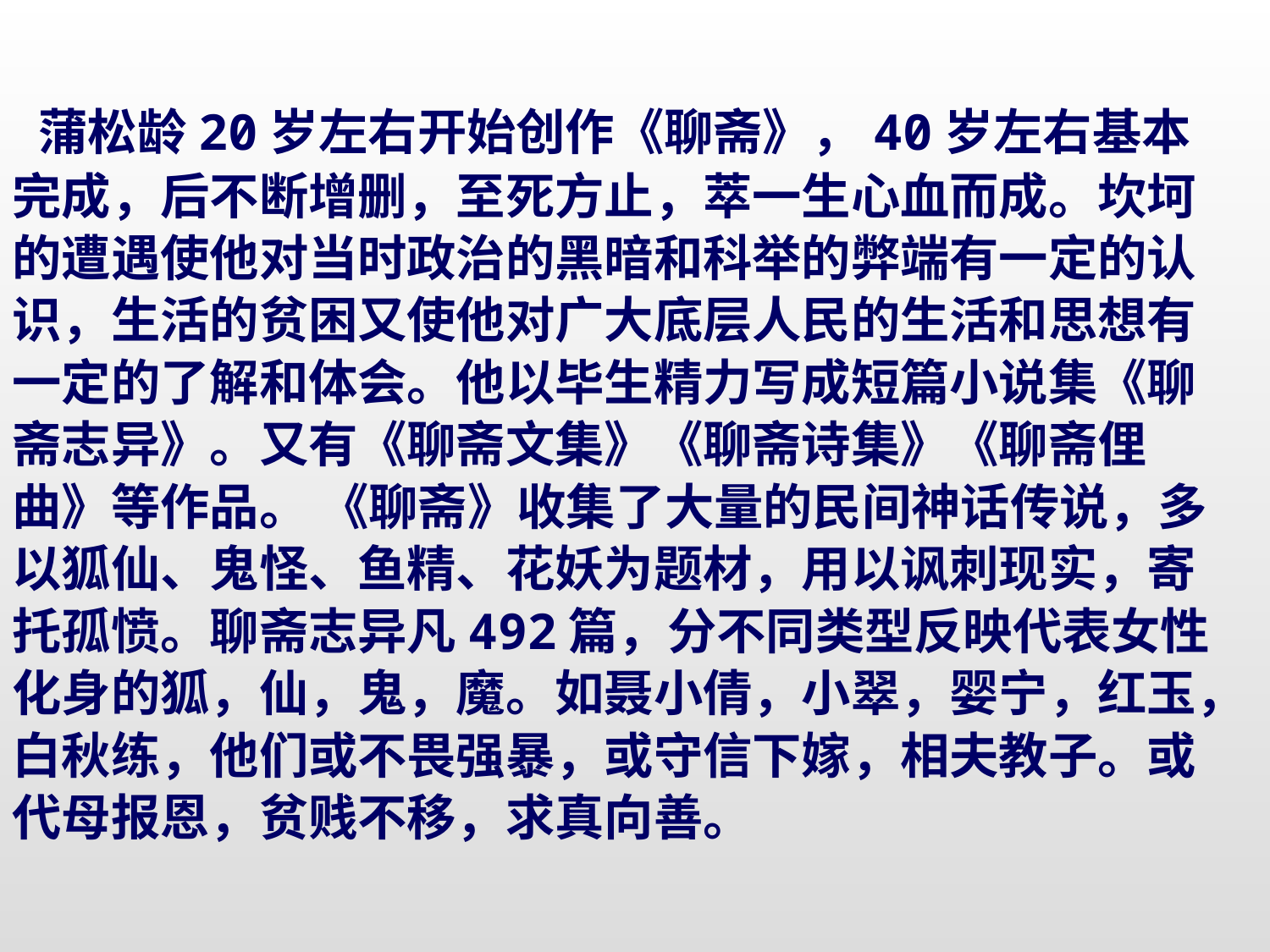

蒲松龄20岁左右开始创作《聊斋》，40岁左右基本完成，后不断增删，至死方止，萃一生心血而成。坎坷的遭遇使他对当时政治的黑暗和科举的弊端有一定的认识，生活的贫困又使他对广大底层人民的生活和思想有一定的了解和体会。他以毕生精力写成短篇小说集《聊斋志异》。又有《聊斋文集》《聊斋诗集》《聊斋俚曲》等作品。 《聊斋》收集了大量的民间神话传说，多以狐仙、鬼怪、鱼精、花妖为题材，用以讽刺现实，寄托孤愤。聊斋志异凡492篇，分不同类型反映代表女性化身的狐，仙，鬼，魔。如聂小倩，小翠，婴宁，红玉，白秋练，他们或不畏强暴，或守信下嫁，相夫教子。或代母报恩，贫贱不移，求真向善。